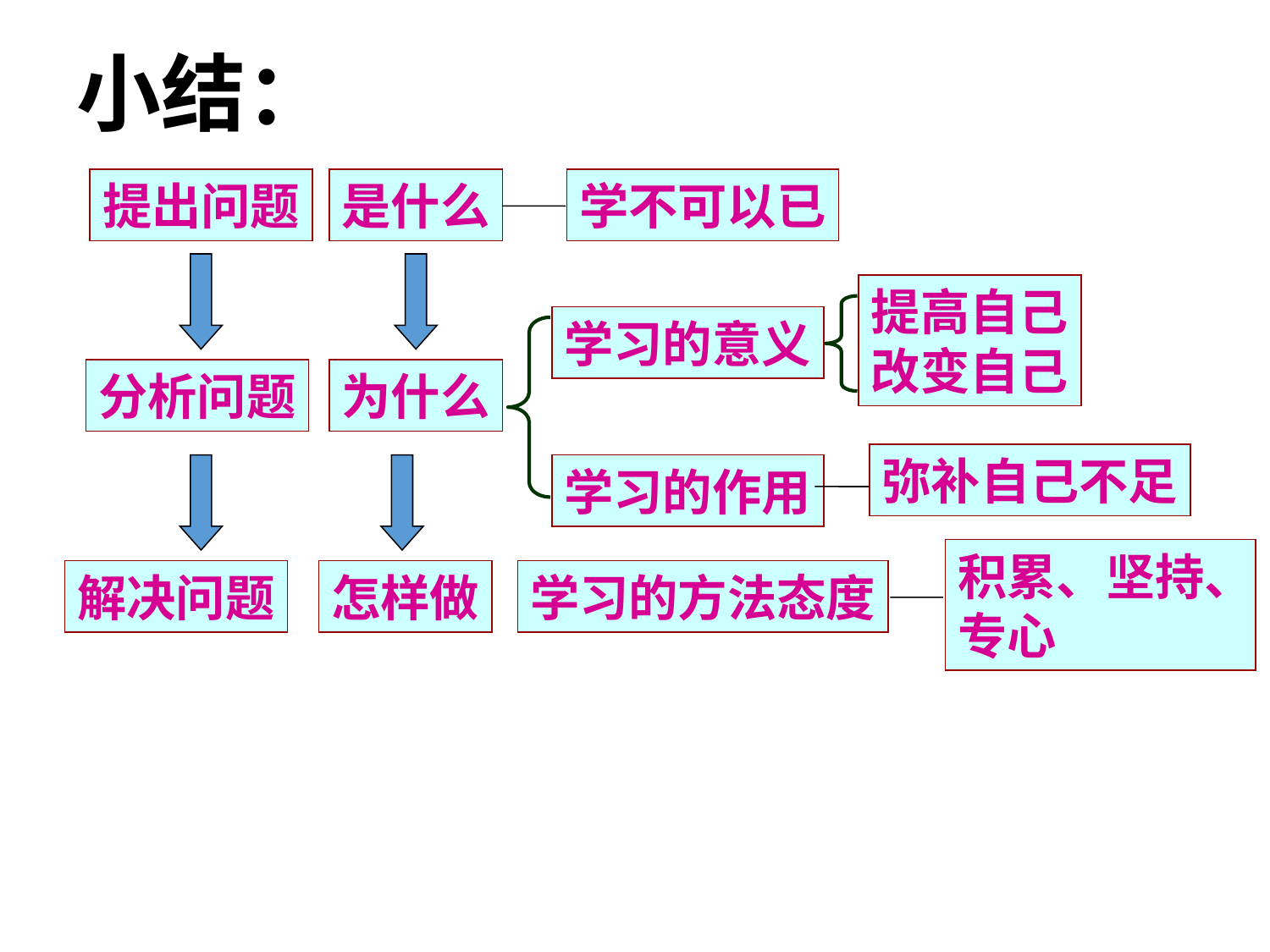

小结：
提出问题
是什么
学不可以已

提高自己
改变自己

学习的意义

分析问题
为什么
弥补自己不足

学习的作用

积累、坚持、
专心
解决问题
怎样做
学习的方法态度